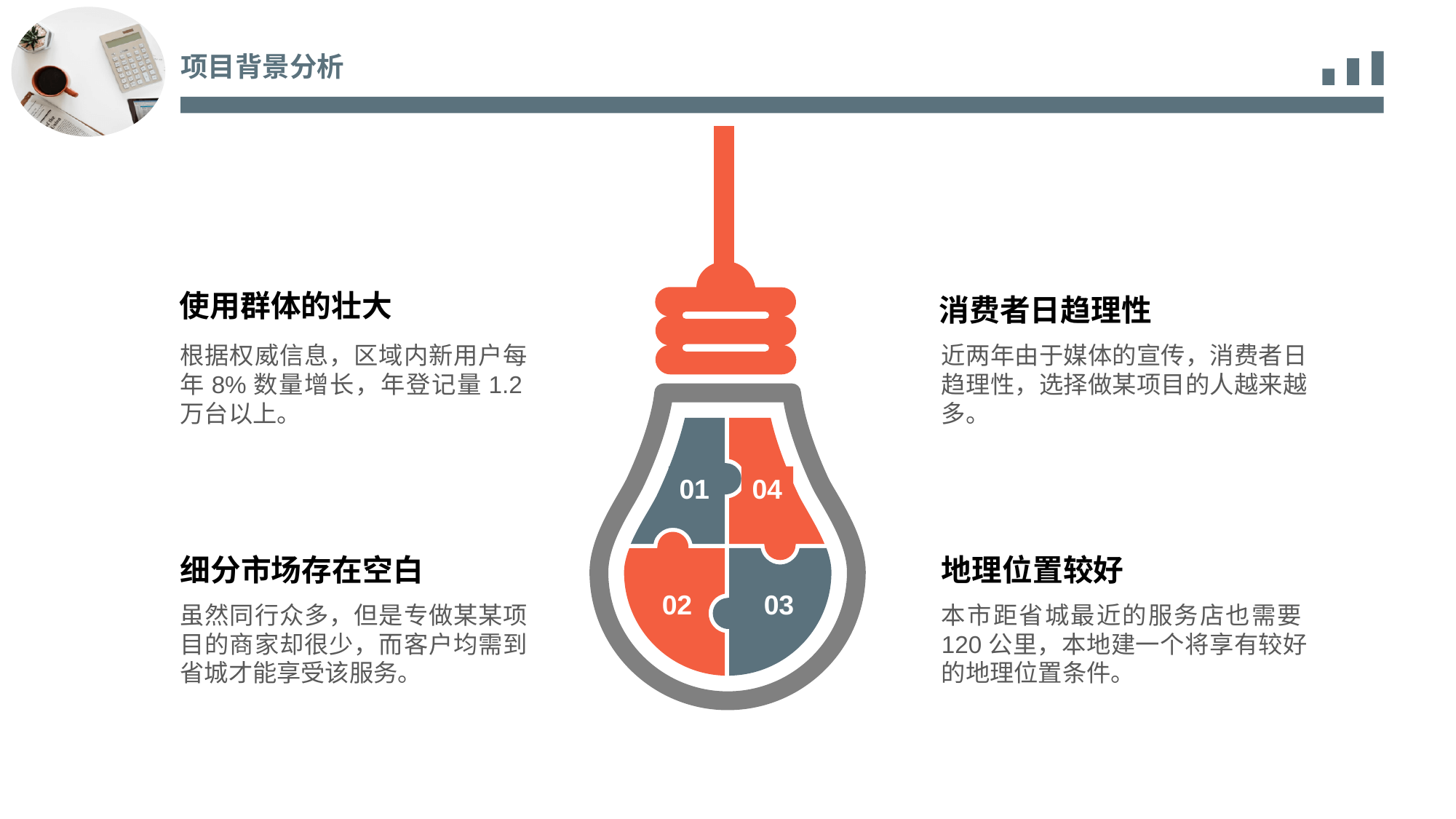

项目背景分析

使用群体的壮大
消费者日趋理性
根据权威信息，区域内新用户每年8%数量增长，年登记量1.2万台以上。
近两年由于媒体的宣传，消费者日趋理性，选择做某项目的人越来越多。

01

04

02
细分市场存在空白
地理位置较好

03
虽然同行众多，但是专做某某项目的商家却很少，而客户均需到省城才能享受该服务。
本市距省城最近的服务店也需要120公里，本地建一个将享有较好的地理位置条件。